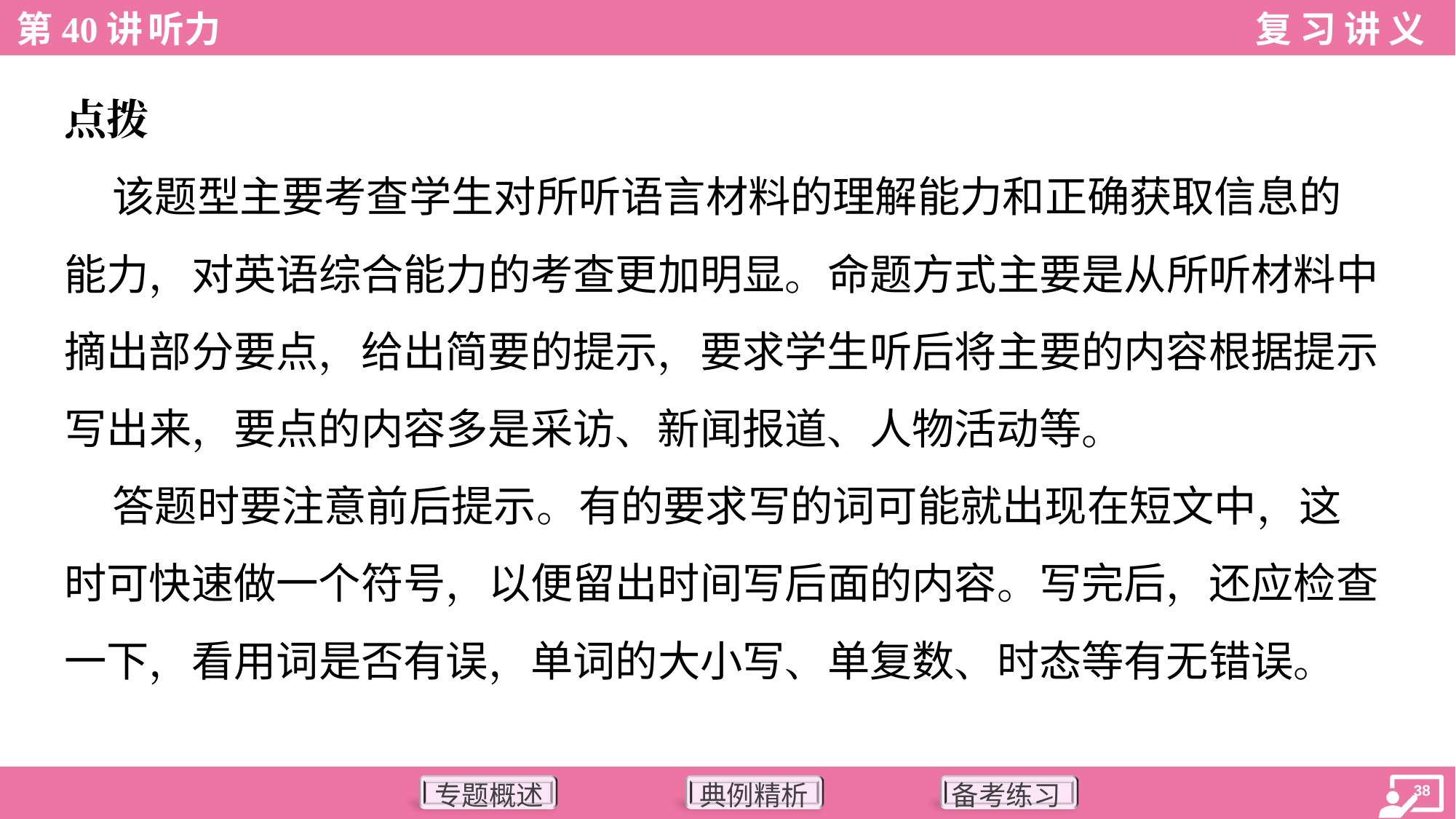

点拨
    该题型主要考查学生对所听语言材料的理解能力和正确获取信息的
能力，对英语综合能力的考查更加明显。命题方式主要是从所听材料中
摘出部分要点，给出简要的提示，要求学生听后将主要的内容根据提示
写出来，要点的内容多是采访、新闻报道、人物活动等。
    答题时要注意前后提示。有的要求写的词可能就出现在短文中，这
时可快速做一个符号，以便留出时间写后面的内容。写完后，还应检查
一下，看用词是否有误，单词的大小写、单复数、时态等有无错误。